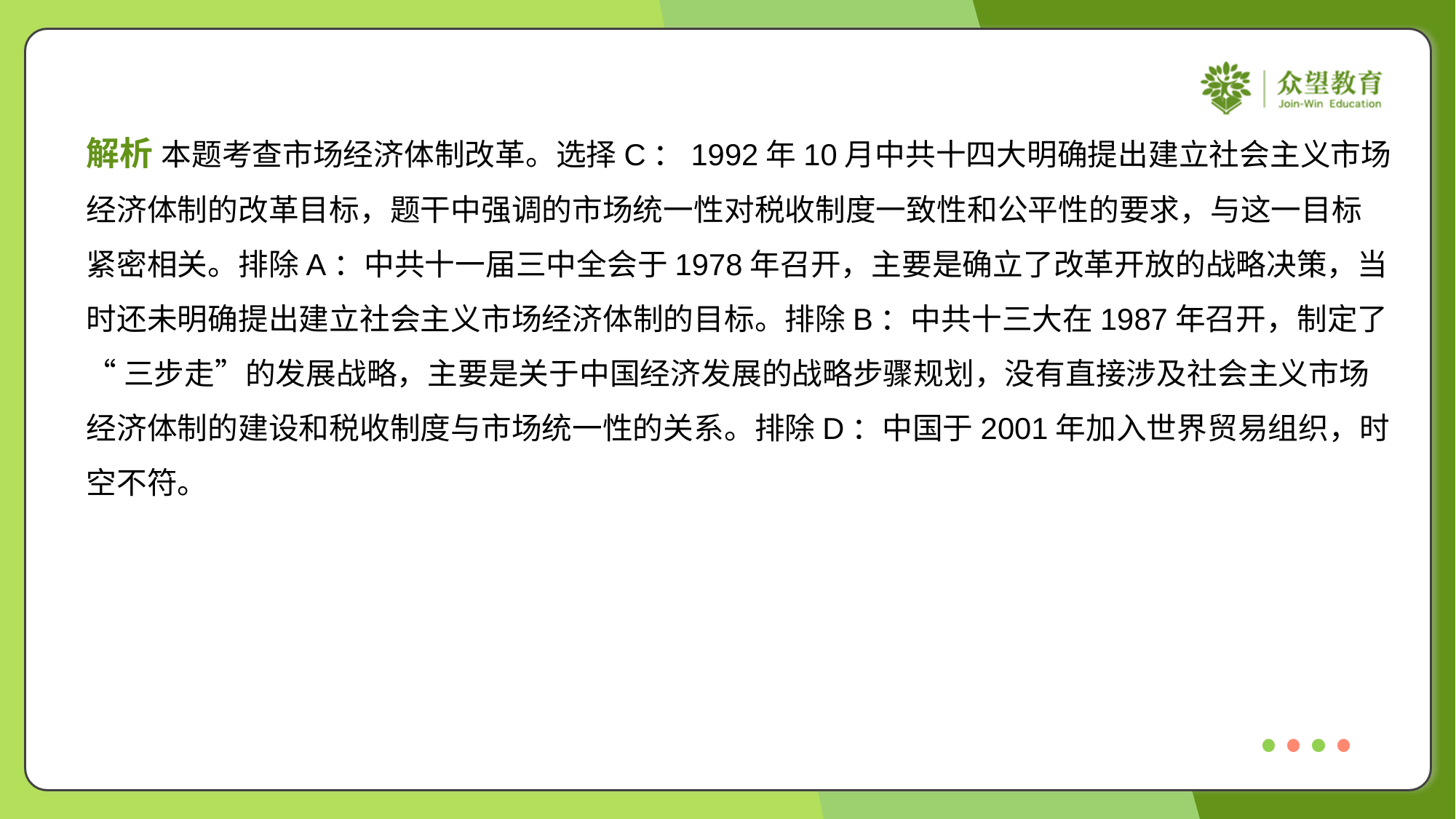

解析 本题考查市场经济体制改革。选择C：1992年10月中共十四大明确提出建立社会主义市场
经济体制的改革目标，题干中强调的市场统一性对税收制度一致性和公平性的要求，与这一目标
紧密相关。排除A：中共十一届三中全会于1978年召开，主要是确立了改革开放的战略决策，当
时还未明确提出建立社会主义市场经济体制的目标。排除B：中共十三大在1987年召开，制定了
“三步走”的发展战略，主要是关于中国经济发展的战略步骤规划，没有直接涉及社会主义市场
经济体制的建设和税收制度与市场统一性的关系。排除D：中国于2001年加入世界贸易组织，时
空不符。